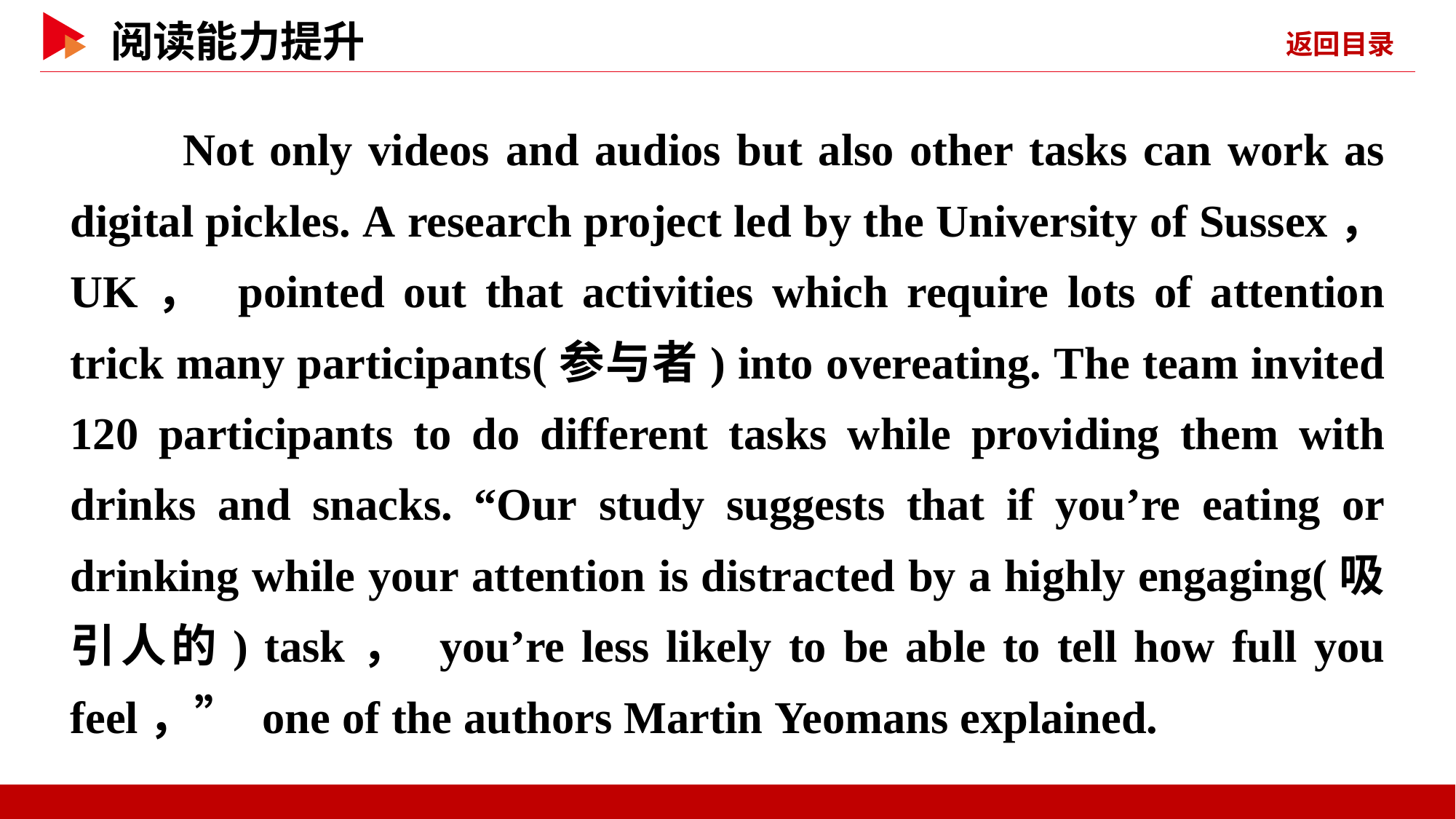

Not only videos and audios but also other tasks can work as digital pickles. A research project led by the University of Sussex， UK， pointed out that activities which require lots of attention trick many participants(参与者) into overeating. The team invited 120 participants to do different tasks while providing them with drinks and snacks. “Our study suggests that if you’re eating or drinking while your attention is distracted by a highly engaging(吸引人的) task， you’re less likely to be able to tell how full you feel，” one of the authors Martin Yeomans explained.